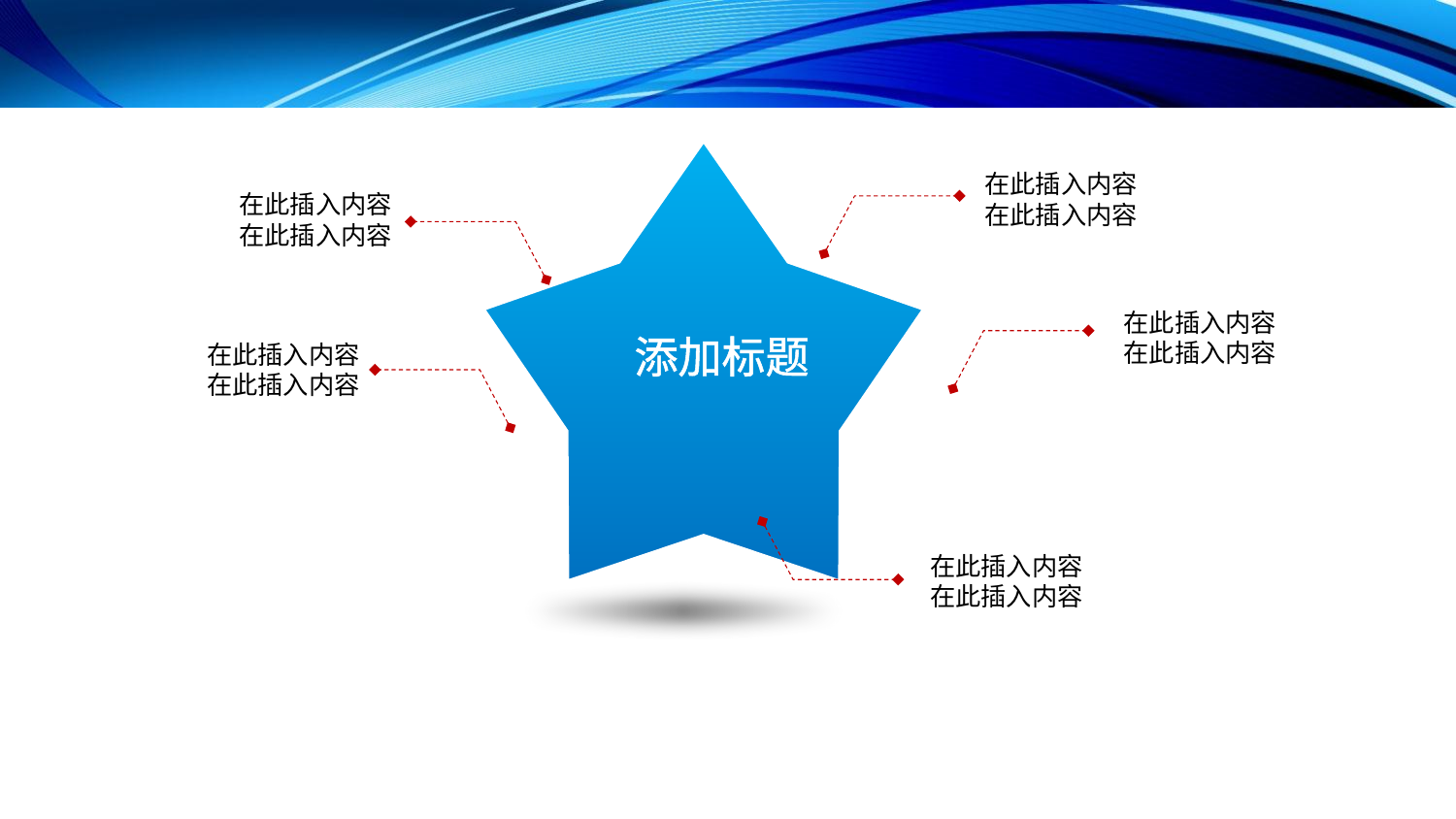

#

在此插入内容
在此插入内容
在此插入内容
在此插入内容

在此插入内容
在此插入内容
添加标题

在此插入内容
在此插入内容

在此插入内容
在此插入内容